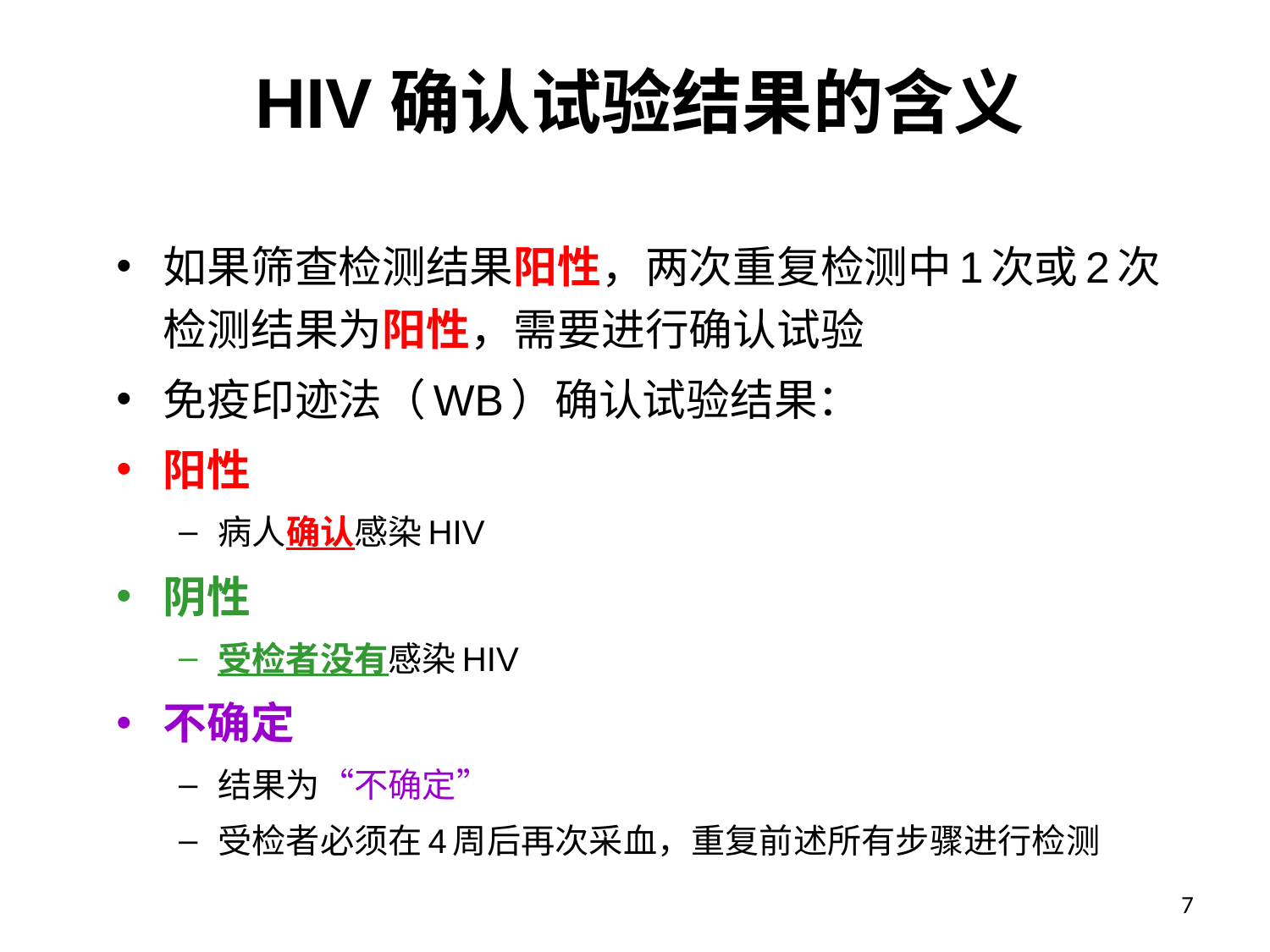

# HIV确认试验结果的含义
如果筛查检测结果阳性，两次重复检测中1次或2次检测结果为阳性，需要进行确认试验
免疫印迹法（WB）确认试验结果：
阳性
病人确认感染HIV
阴性
受检者没有感染HIV
不确定
结果为“不确定”
受检者必须在4周后再次采血，重复前述所有步骤进行检测

7